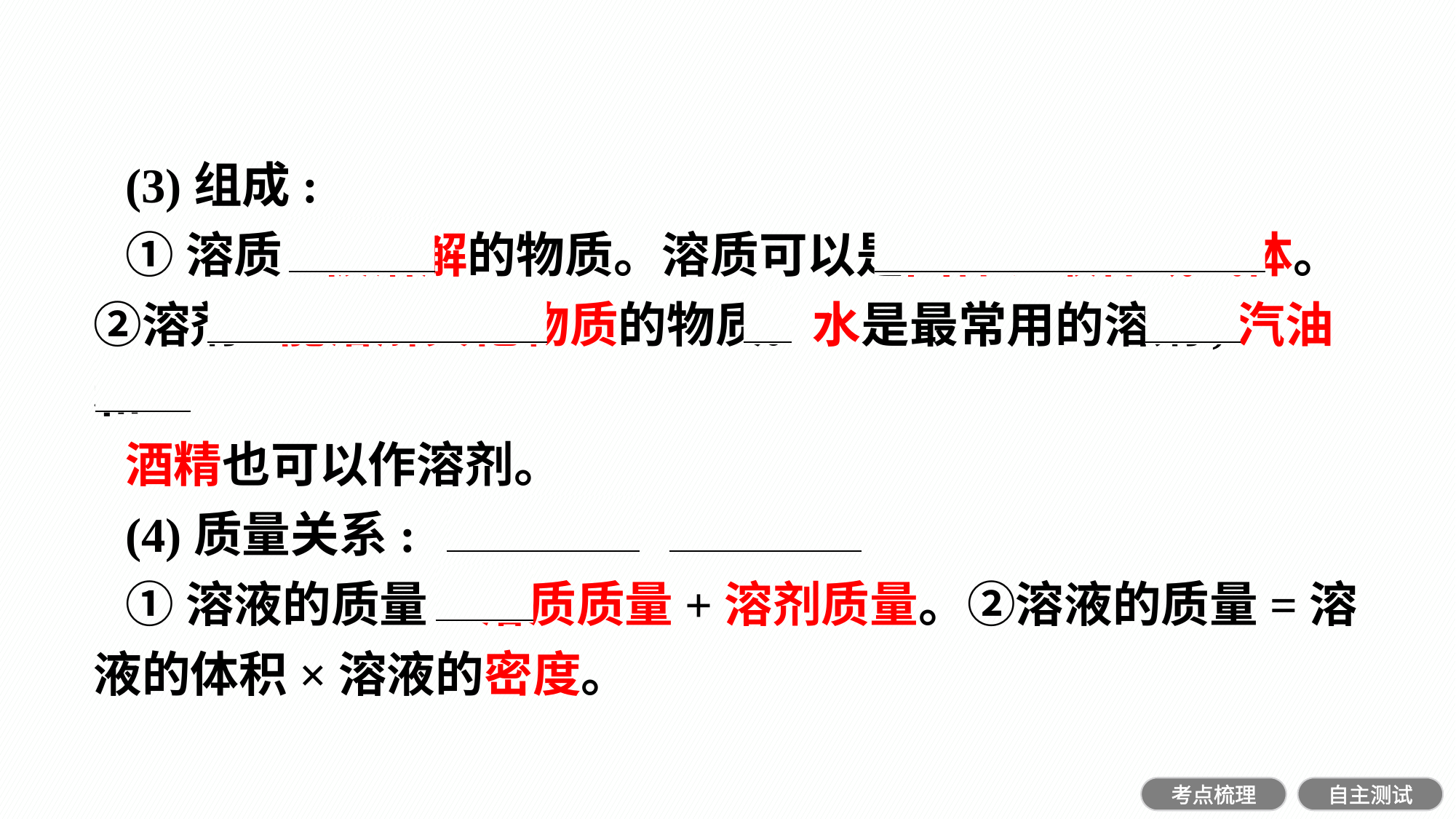

(3)组成:
①溶质:被溶解的物质。溶质可以是固体、液体或气体。②溶剂:能溶解其他物质的物质。水是最常用的溶剂,汽油和
酒精也可以作溶剂。
(4)质量关系:
①溶液的质量=溶质质量+溶剂质量。②溶液的质量=溶液的体积×溶液的密度。